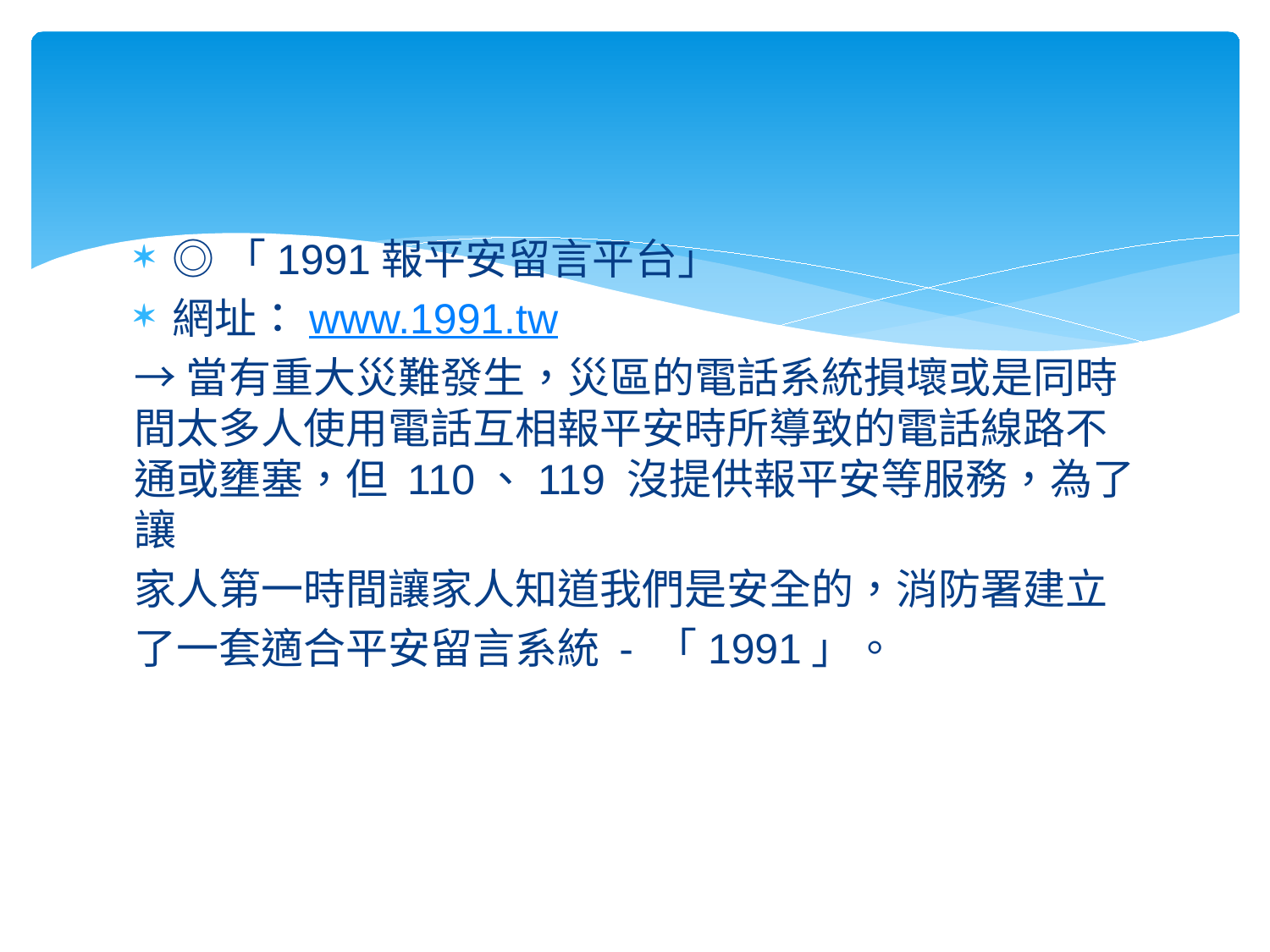

#
◎「1991報平安留言平台」
網址：www.1991.tw
→當有重大災難發生，災區的電話系統損壞或是同時間太多人使用電話互相報平安時所導致的電話線路不通或壅塞，但 110、119 沒提供報平安等服務，為了讓
家人第一時間讓家人知道我們是安全的，消防署建立
了一套適合平安留言系統 - 「1991」。